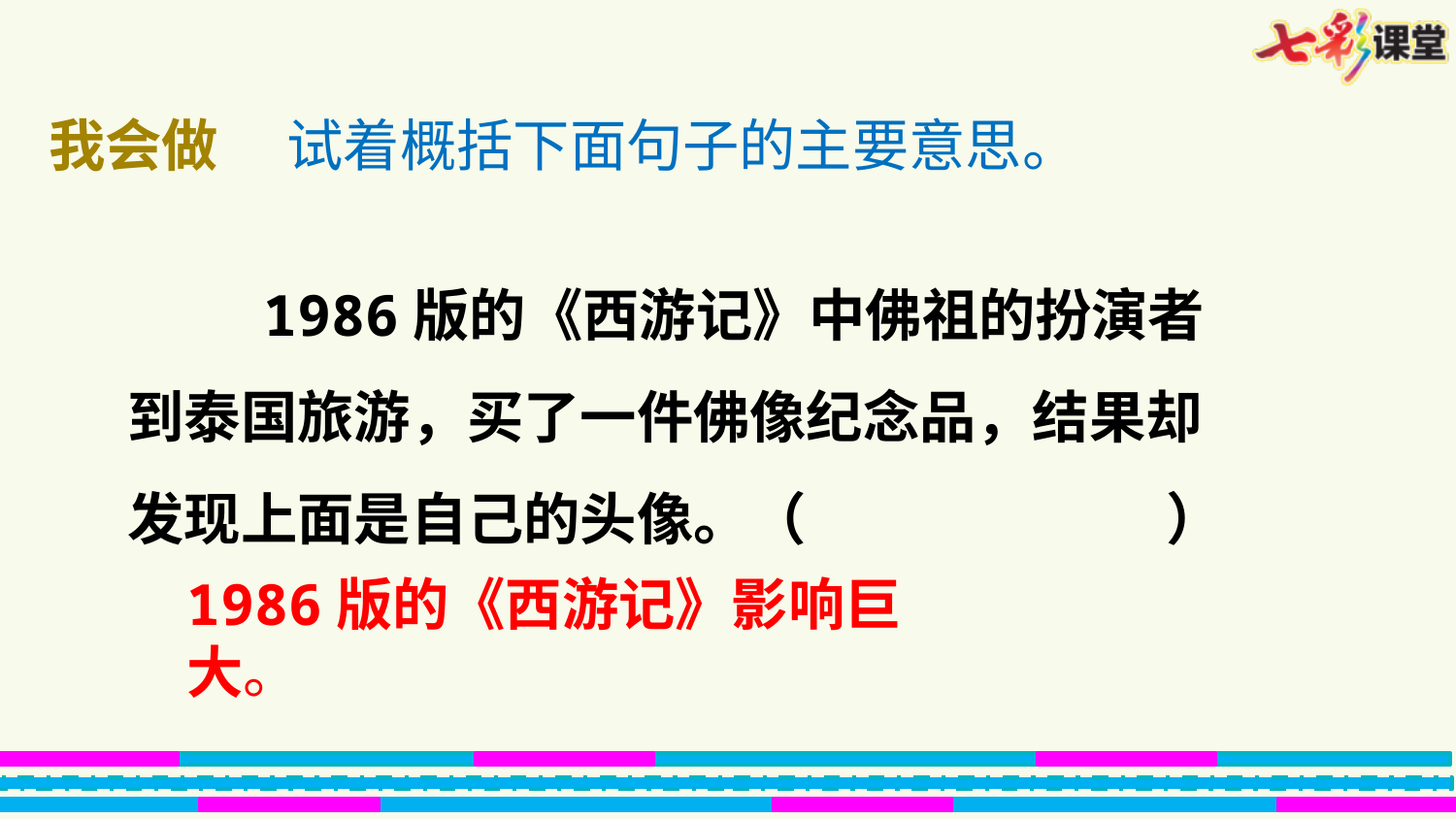

我会做
试着概括下面句子的主要意思。
    1986版的《西游记》中佛祖的扮演者到泰国旅游，买了一件佛像纪念品，结果却发现上面是自己的头像。（                            ）
1986版的《西游记》影响巨大。